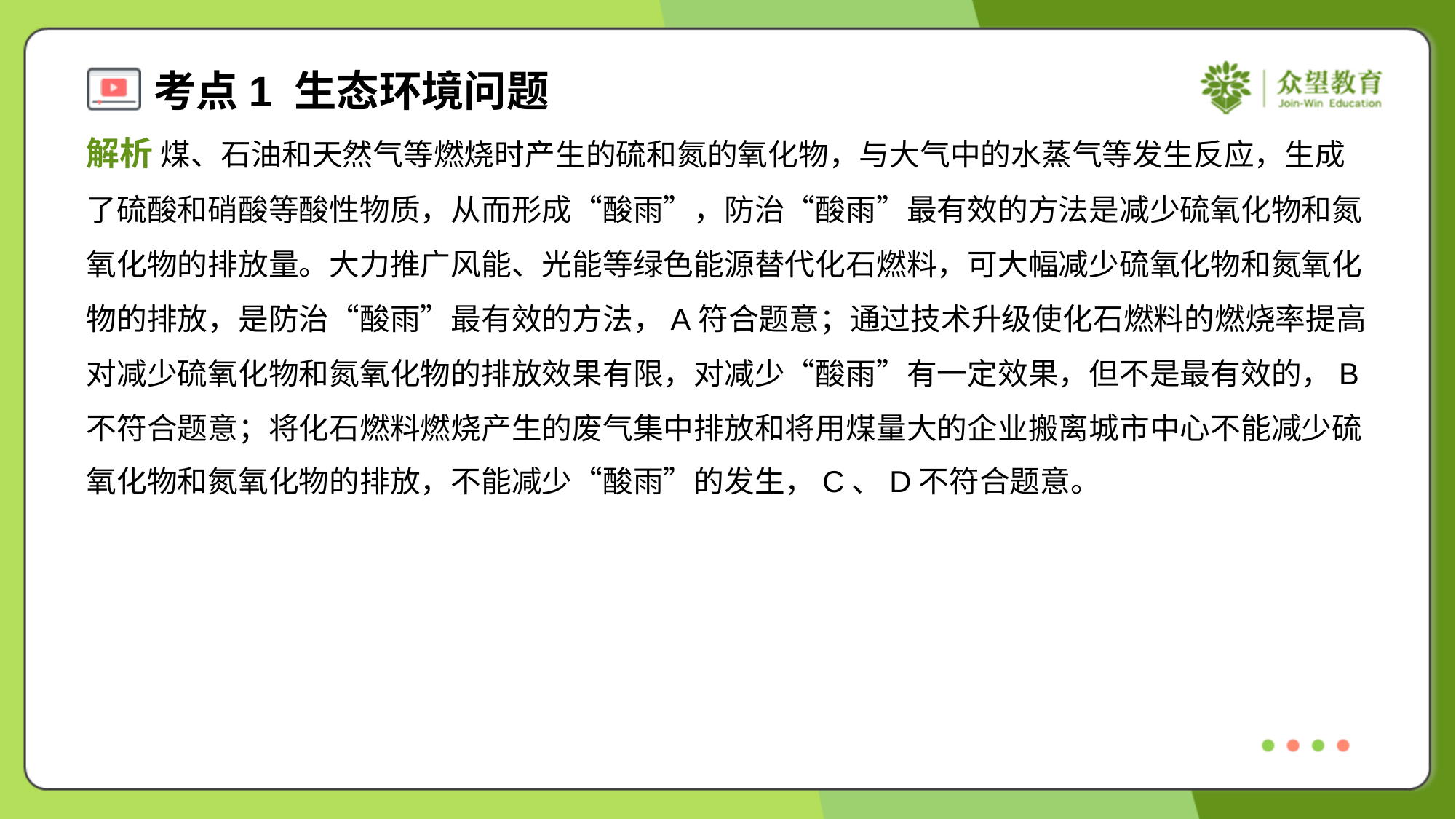

解析 煤、石油和天然气等燃烧时产生的硫和氮的氧化物，与大气中的水蒸气等发生反应，生成
了硫酸和硝酸等酸性物质，从而形成“酸雨”，防治“酸雨”最有效的方法是减少硫氧化物和氮
氧化物的排放量。大力推广风能、光能等绿色能源替代化石燃料，可大幅减少硫氧化物和氮氧化
物的排放，是防治“酸雨”最有效的方法，A符合题意；通过技术升级使化石燃料的燃烧率提高
对减少硫氧化物和氮氧化物的排放效果有限，对减少“酸雨”有一定效果，但不是最有效的，B
不符合题意；将化石燃料燃烧产生的废气集中排放和将用煤量大的企业搬离城市中心不能减少硫
氧化物和氮氧化物的排放，不能减少“酸雨”的发生，C、D不符合题意。